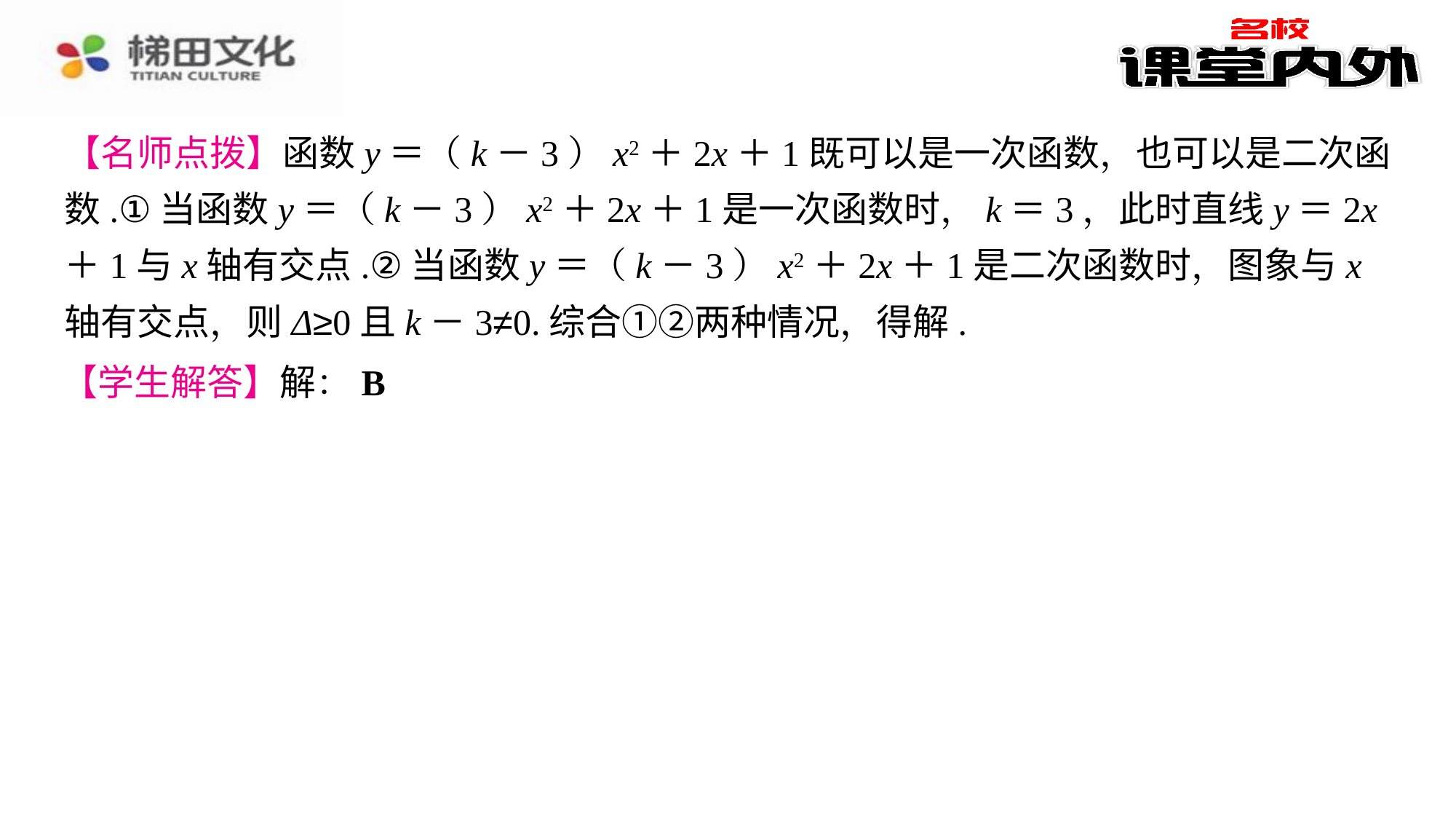

【名师点拨】函数y＝（k－3）x2＋2x＋1既可以是一次函数，也可以是二次函数.①当函数y＝（k－3）x2＋2x＋1是一次函数时，k＝3，此时直线y＝2x＋1与x轴有交点.②当函数y＝（k－3）x2＋2x＋1是二次函数时，图象与x轴有交点，则Δ≥0且k－3≠0.综合①②两种情况，得解.
【学生解答】解：B